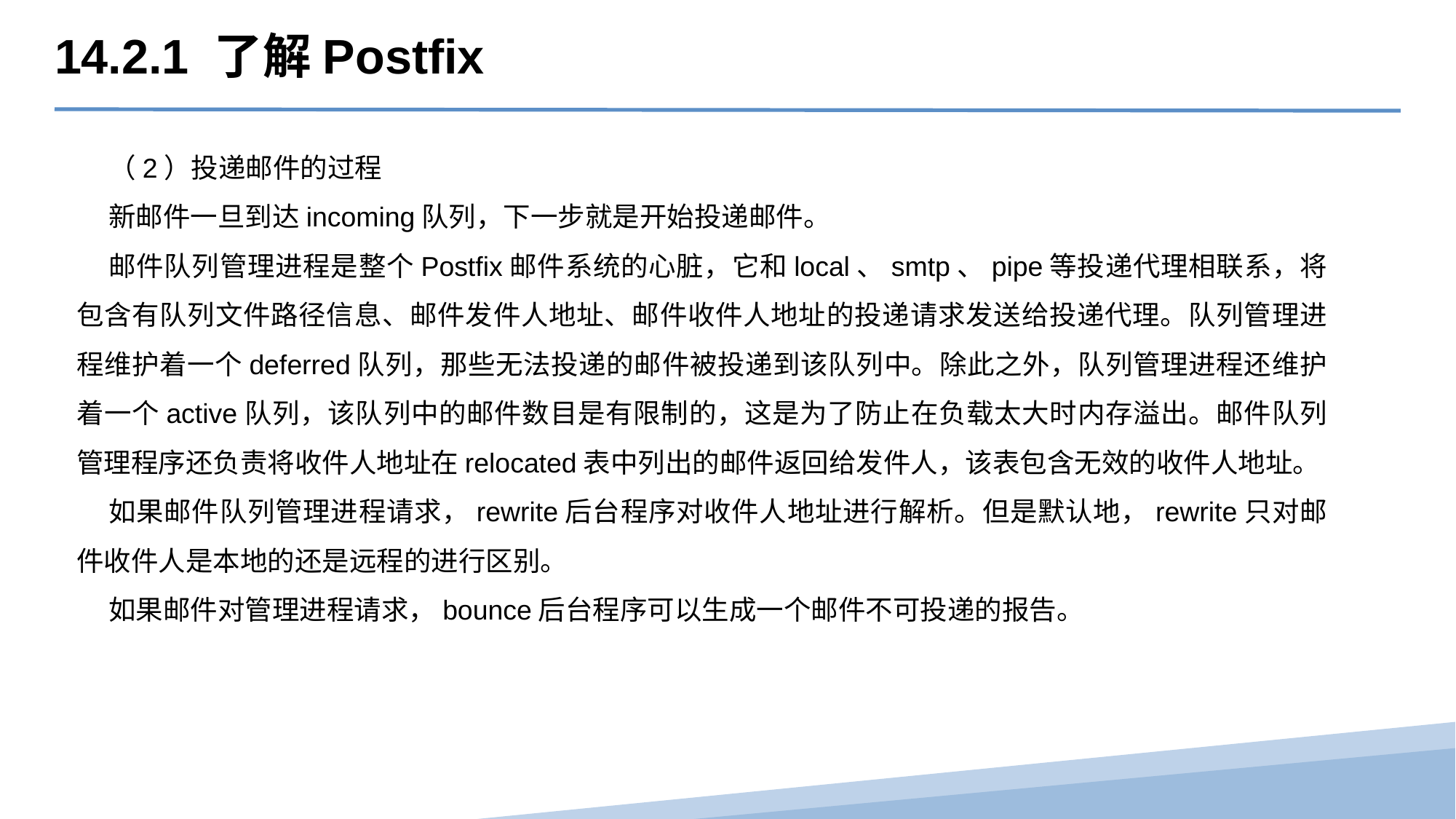

14.2.1 了解Postfix
（2）投递邮件的过程
新邮件一旦到达incoming队列，下一步就是开始投递邮件。
邮件队列管理进程是整个Postfix邮件系统的心脏，它和local、smtp、pipe等投递代理相联系，将包含有队列文件路径信息、邮件发件人地址、邮件收件人地址的投递请求发送给投递代理。队列管理进程维护着一个deferred队列，那些无法投递的邮件被投递到该队列中。除此之外，队列管理进程还维护着一个active队列，该队列中的邮件数目是有限制的，这是为了防止在负载太大时内存溢出。邮件队列管理程序还负责将收件人地址在relocated表中列出的邮件返回给发件人，该表包含无效的收件人地址。
如果邮件队列管理进程请求，rewrite后台程序对收件人地址进行解析。但是默认地，rewrite只对邮件收件人是本地的还是远程的进行区别。
如果邮件对管理进程请求，bounce后台程序可以生成一个邮件不可投递的报告。